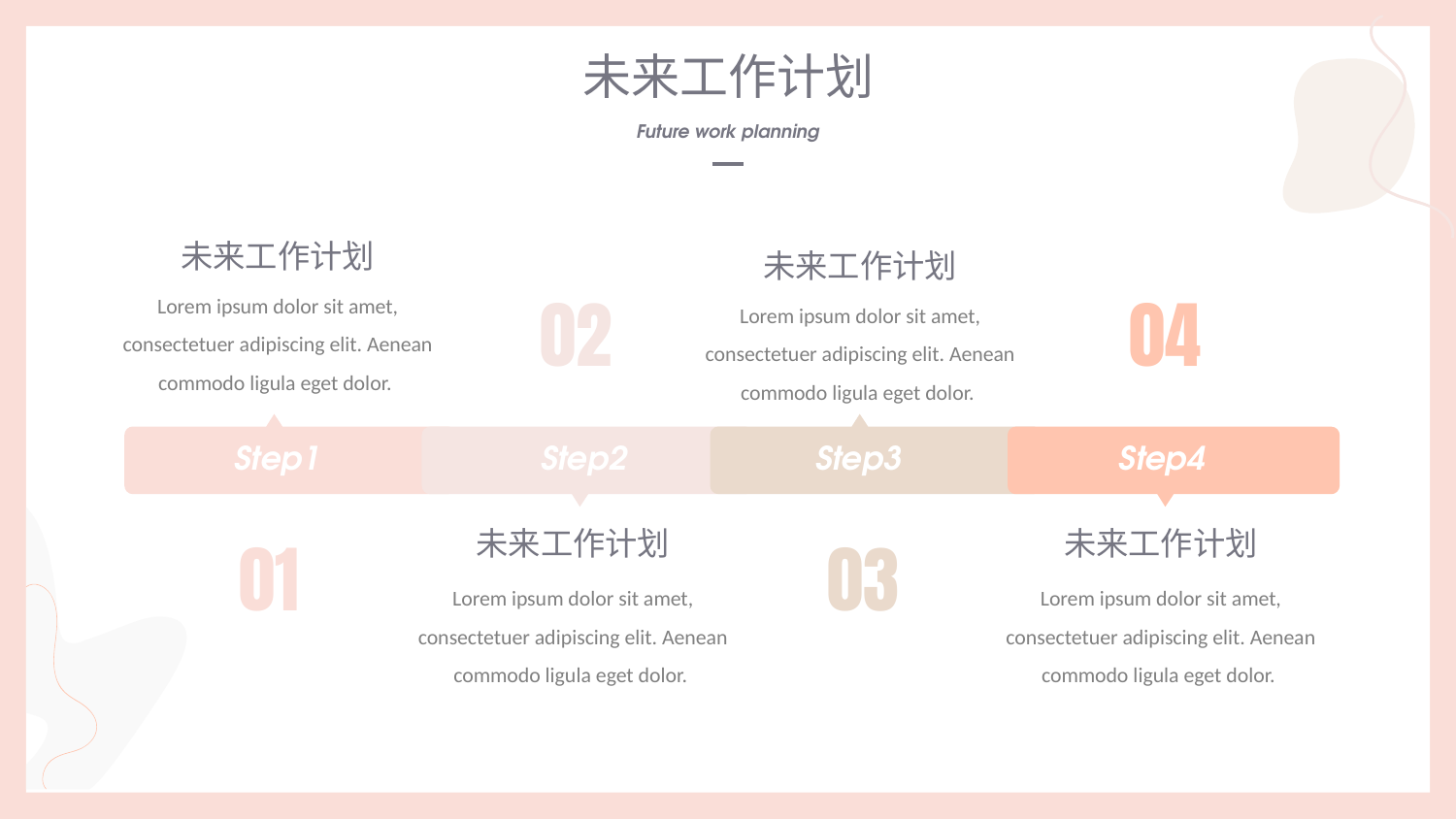

未来工作计划
Future work planning
未来工作计划
未来工作计划
Lorem ipsum dolor sit amet, consectetuer adipiscing elit. Aenean commodo ligula eget dolor.
Lorem ipsum dolor sit amet, consectetuer adipiscing elit. Aenean commodo ligula eget dolor.
02
04

Step1
Step2
Step3
Step4
未来工作计划
未来工作计划
01
03
Lorem ipsum dolor sit amet, consectetuer adipiscing elit. Aenean commodo ligula eget dolor.
Lorem ipsum dolor sit amet, consectetuer adipiscing elit. Aenean commodo ligula eget dolor.